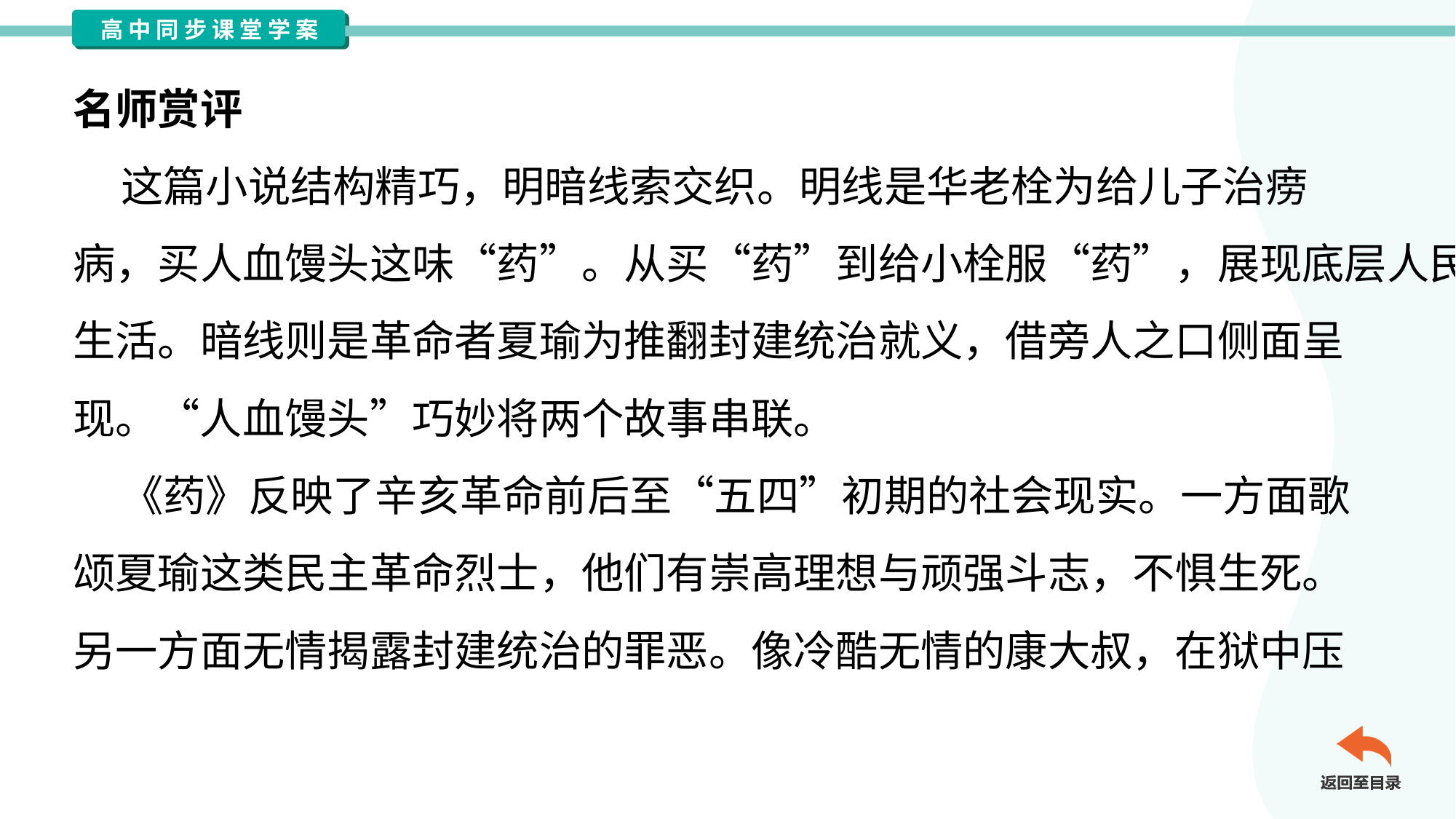

名师赏评
    这篇小说结构精巧，明暗线索交织。明线是华老栓为给儿子治痨
病，买人血馒头这味“药”。从买“药”到给小栓服“药”，展现底层人民的
生活。暗线则是革命者夏瑜为推翻封建统治就义，借旁人之口侧面呈
现。“人血馒头”巧妙将两个故事串联。
    《药》反映了辛亥革命前后至“五四”初期的社会现实。一方面歌
颂夏瑜这类民主革命烈士，他们有崇高理想与顽强斗志，不惧生死。
另一方面无情揭露封建统治的罪恶。像冷酷无情的康大叔，在狱中压